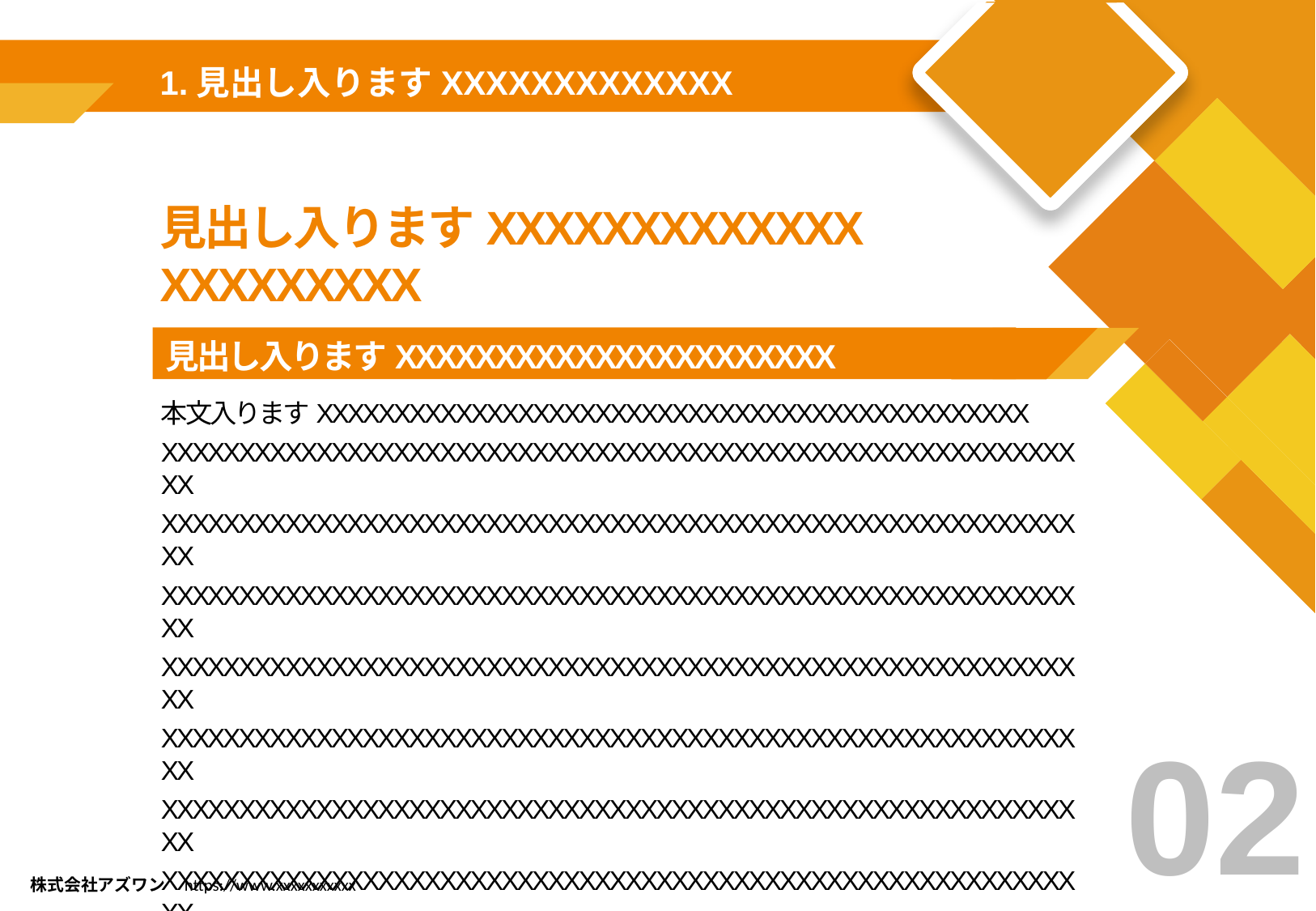

1.見出し入りますXXXXXXXXXXXXX

見出し入りますXXXXXXXXXXXXX
XXXXXXXXX

見出し入りますXXXXXXXXXXXXXXXXXXXXXX
本文入りますXXXXXXXXXXXXXXXXXXXXXXXXXXXXXXXXXXXXXXXXXXXXXX
XXXXXXXXXXXXXXXXXXXXXXXXXXXXXXXXXXXXXXXXXXXXXXXXXXXXXXXXXXXXX
XXXXXXXXXXXXXXXXXXXXXXXXXXXXXXXXXXXXXXXXXXXXXXXXXXXXXXXXXXXXX
XXXXXXXXXXXXXXXXXXXXXXXXXXXXXXXXXXXXXXXXXXXXXXXXXXXXXXXXXXXXX
XXXXXXXXXXXXXXXXXXXXXXXXXXXXXXXXXXXXXXXXXXXXXXXXXXXXXXXXXXXXX
XXXXXXXXXXXXXXXXXXXXXXXXXXXXXXXXXXXXXXXXXXXXXXXXXXXXXXXXXXXXX
XXXXXXXXXXXXXXXXXXXXXXXXXXXXXXXXXXXXXXXXXXXXXXXXXXXXXXXXXXXXX
XXXXXXXXXXXXXXXXXXXXXXXXXXXXXXXXXXXXXXXXXXXXXXXXXXXXXXXXXXXXX
XXXXXXXXXXXXXXXXXXXXXXXXXXXXXXXXXXXXXXXXXXXXXXXXXXXXXXXXXXXXX
XXXXXXXXXXXXXXXXXXXXXXXXXXXXXXXXXXXXXXXXXXXXXXXXXXXXXXXXXXXXX
XXXXXXXXXXXXXXXXXXXXXXXXXXXXXXXXXXXXXXXXXXXXXXXXXXXXXXXXXXXXX

02
株式会社アズワン    https://www.xxxxxxxxxxx